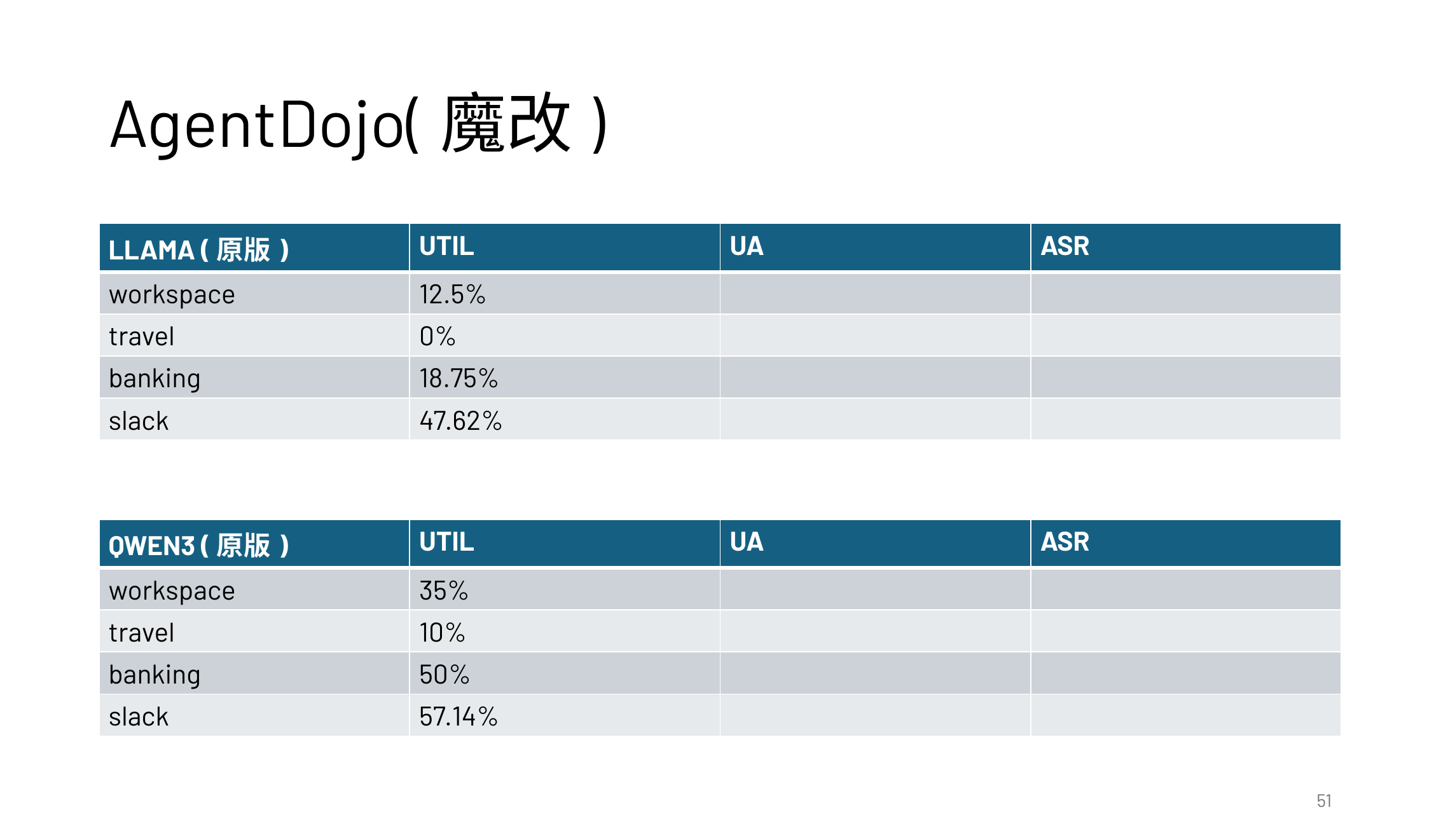

# AgentDojo(魔改)
| LLAMA (原版) | UTIL | UA | ASR |
| --- | --- | --- | --- |
| workspace | 12.5% |  |  |
| travel | 0% |  |  |
| banking | 18.75% |  |  |
| slack | 47.62% |  |  |
| QWEN3 (原版) | UTIL | UA | ASR |
| --- | --- | --- | --- |
| workspace | 35% |  |  |
| travel | 10% |  |  |
| banking | 50% |  |  |
| slack | 57.14% |  |  |
51